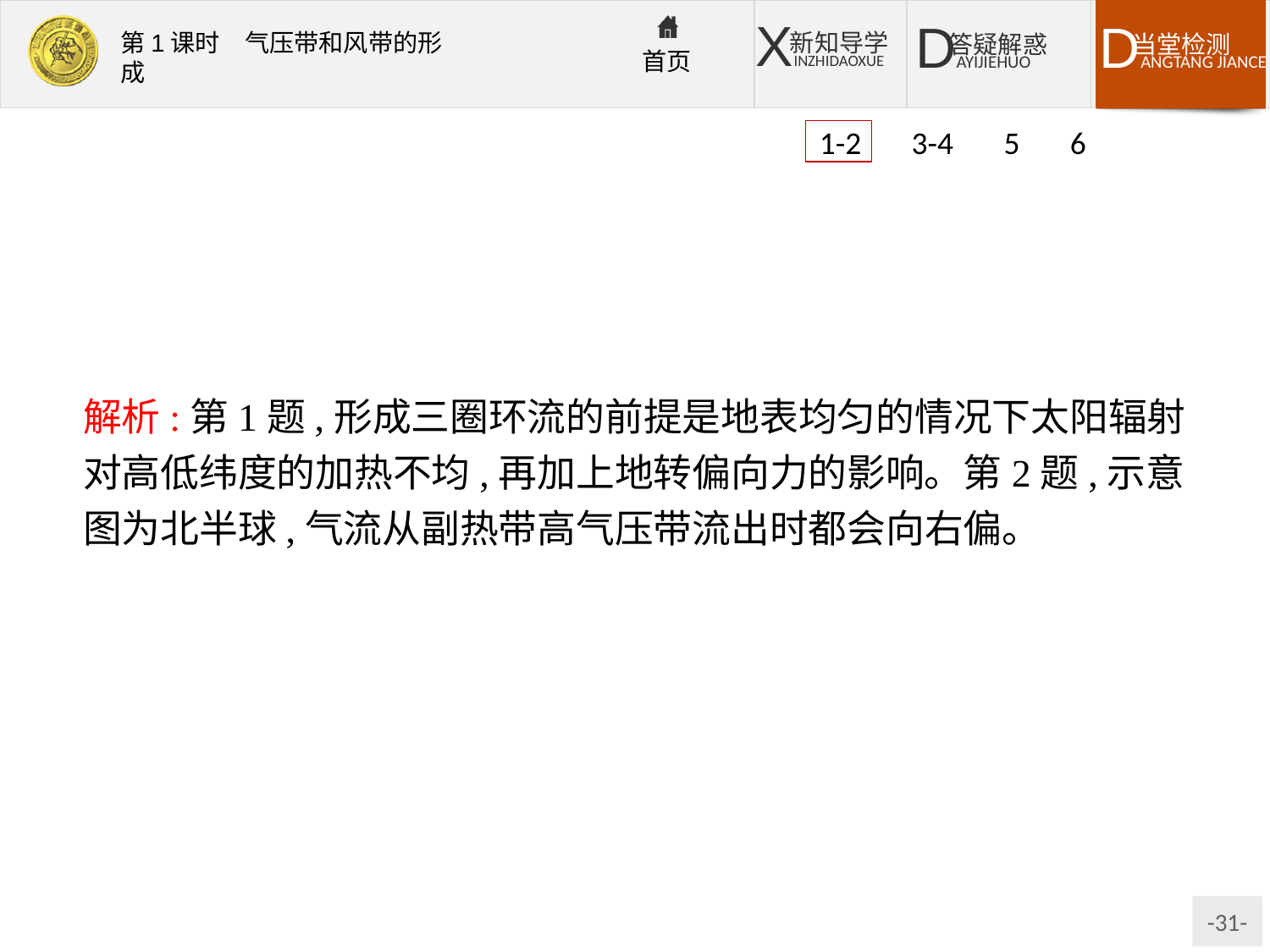

1-2       3-4       5       6

解析:第1题,形成三圈环流的前提是地表均匀的情况下太阳辐射对高低纬度的加热不均,再加上地转偏向力的影响。第2题,示意图为北半球,气流从副热带高气压带流出时都会向右偏。
答案:1.D　2.D